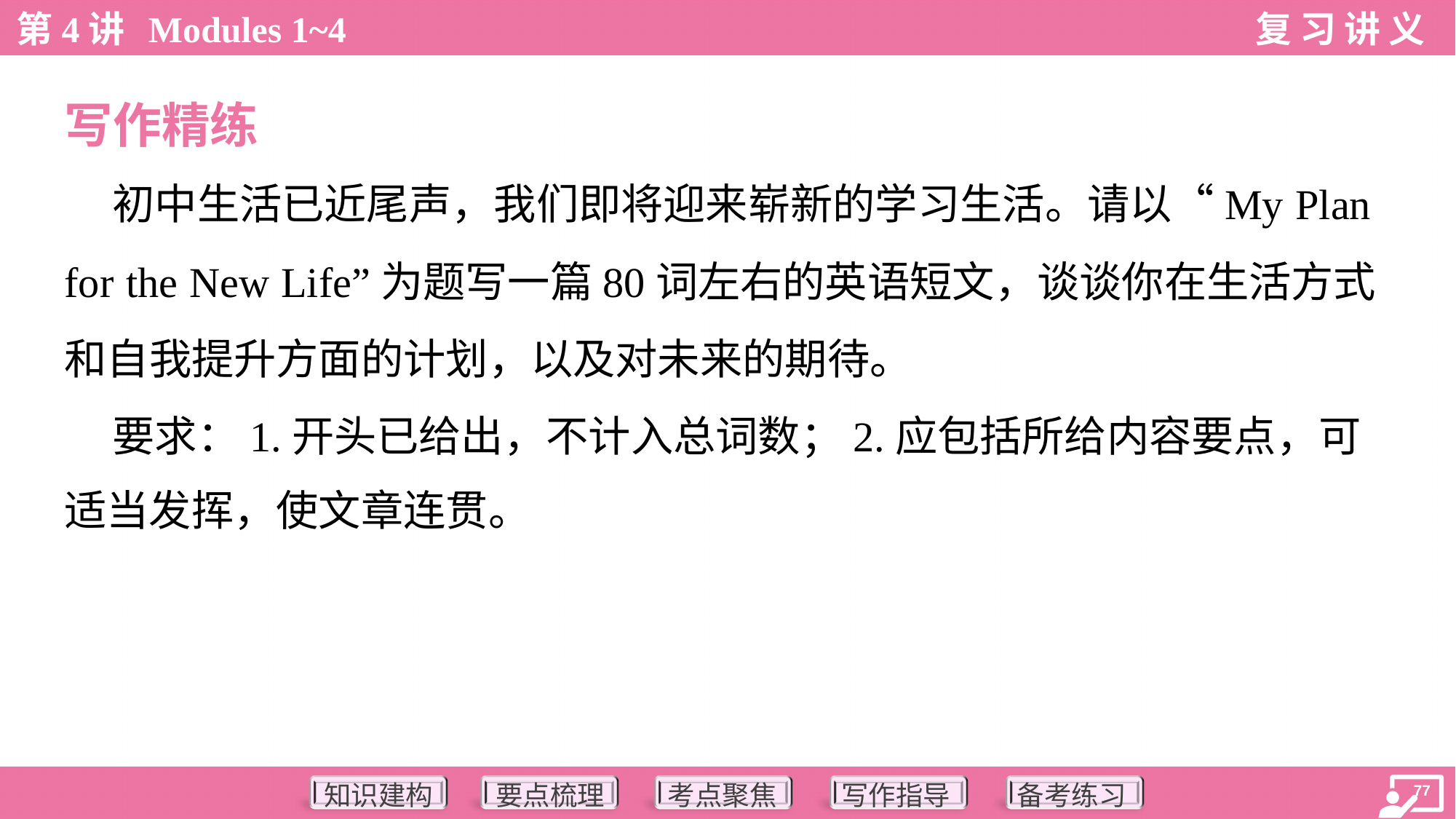

写作精练
    初中生活已近尾声，我们即将迎来崭新的学习生活。请以“My Plan
for the New Life”为题写一篇80词左右的英语短文，谈谈你在生活方式
和自我提升方面的计划，以及对未来的期待。
    要求：1.开头已给出，不计入总词数；2.应包括所给内容要点，可
适当发挥，使文章连贯。